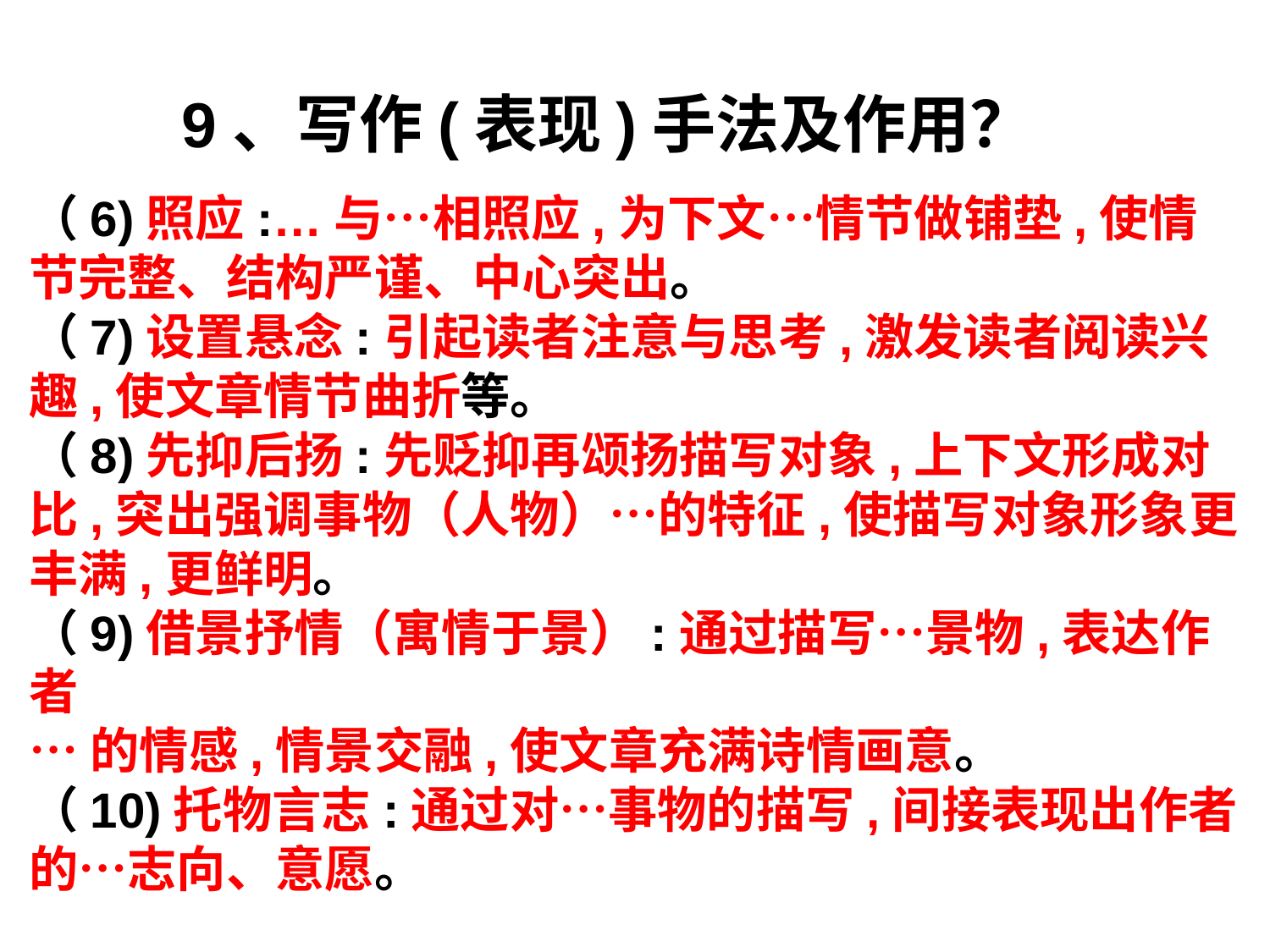

9、写作(表现)手法及作用？
（6)照应:…与…相照应,为下文…情节做铺垫,使情节完整、结构严谨、中心突出。
（7)设置悬念:引起读者注意与思考,激发读者阅读兴趣,使文章情节曲折等。
（8)先抑后扬:先贬抑再颂扬描写对象,上下文形成对比,突出强调事物（人物）…的特征,使描写对象形象更丰满,更鲜明。
（9)借景抒情（寓情于景）:通过描写…景物,表达作者
…的情感,情景交融,使文章充满诗情画意。
（10)托物言志:通过对…事物的描写,间接表现出作者的…志向、意愿。